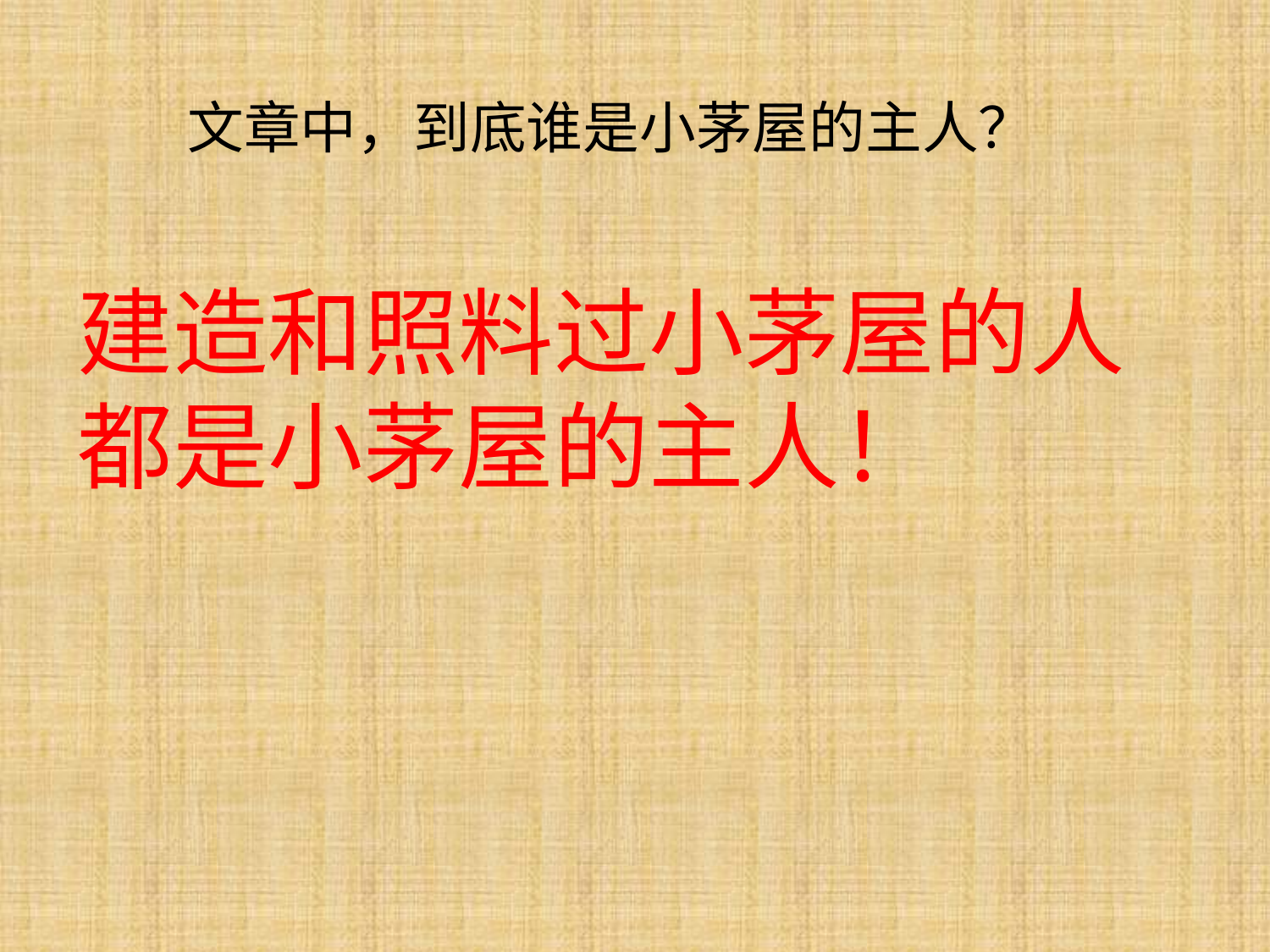

文章中，到底谁是小茅屋的主人？
建造和照料过小茅屋的人都是小茅屋的主人！